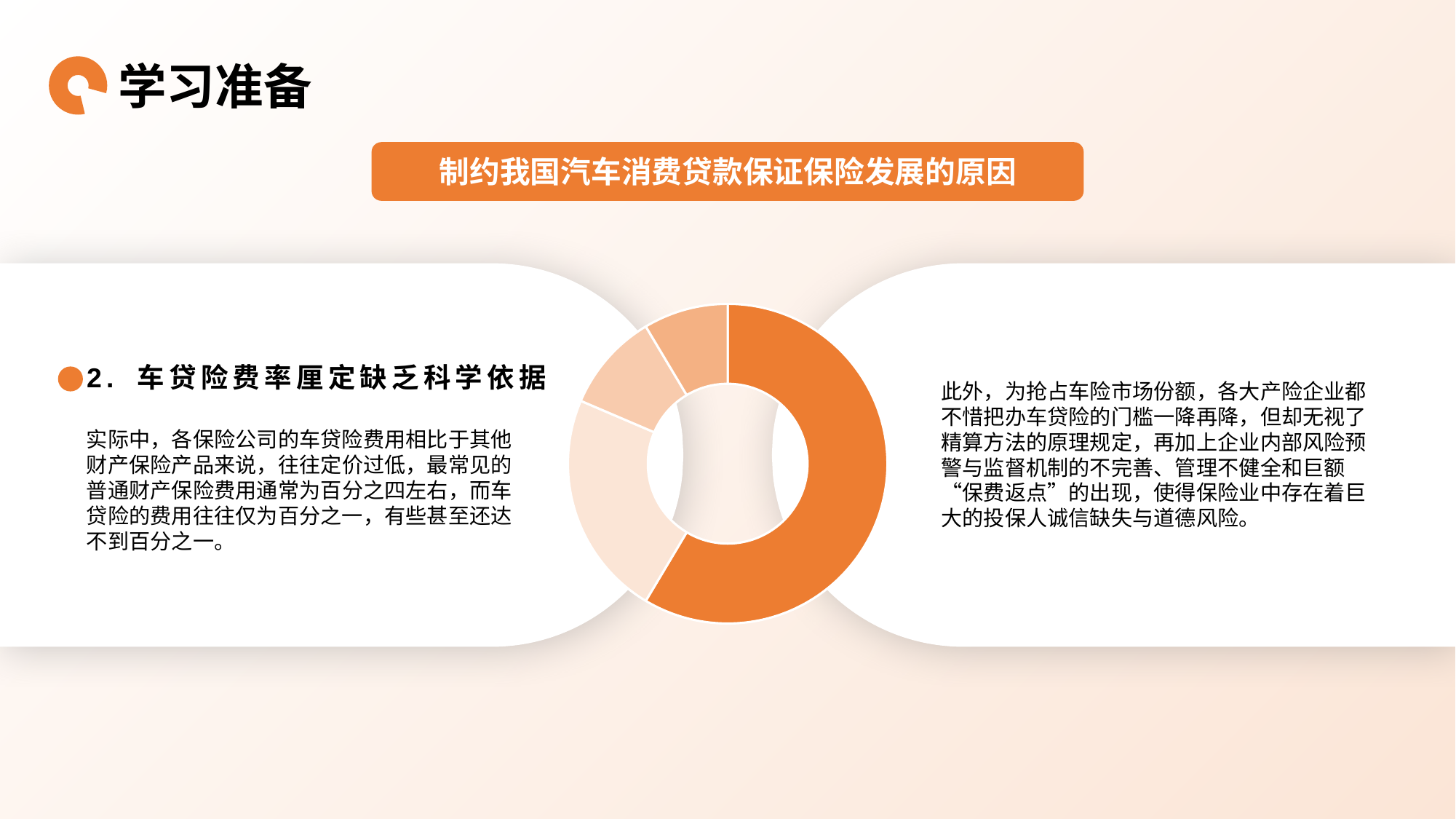

学习准备

制约我国汽车消费贷款保证保险发展的原因

汽车消费贷款保证保险的概念

### Chart

| Category | 销售额 |
|---|---|
| 第一季度 | 8.2 |
| 第二季度 | 3.2 |
| 第三季度 | 1.4 |
| 第四季度 | 1.2 |
2. 车贷险费率厘定缺乏科学依据

此外，为抢占车险市场份额，各大产险企业都不惜把办车贷险的门槛一降再降，但却无视了精算方法的原理规定，再加上企业内部风险预警与监督机制的不完善、管理不健全和巨额“保费返点”的出现，使得保险业中存在着巨大的投保人诚信缺失与道德风险。
实际中，各保险公司的车贷险费用相比于其他财产保险产品来说，往往定价过低，最常见的普通财产保险费用通常为百分之四左右，而车贷险的费用往往仅为百分之一，有些甚至还达不到百分之一。